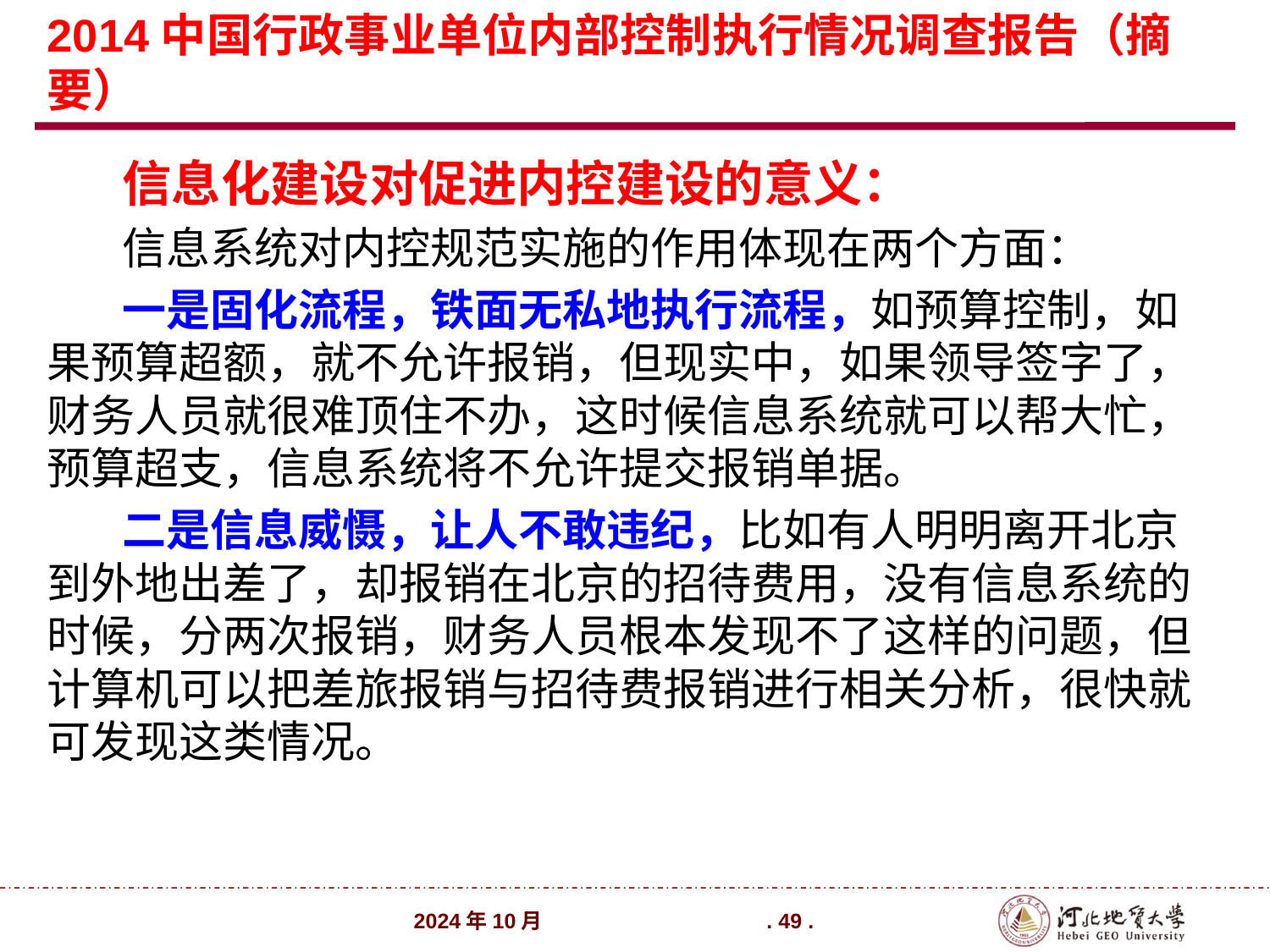

# 2014中国行政事业单位内部控制执行情况调查报告（摘要）
信息化建设对促进内控建设的意义：
信息系统对内控规范实施的作用体现在两个方面：
一是固化流程，铁面无私地执行流程，如预算控制，如果预算超额，就不允许报销，但现实中，如果领导签字了，财务人员就很难顶住不办，这时候信息系统就可以帮大忙，预算超支，信息系统将不允许提交报销单据。
二是信息威慑，让人不敢违纪，比如有人明明离开北京到外地出差了，却报销在北京的招待费用，没有信息系统的时候，分两次报销，财务人员根本发现不了这样的问题，但计算机可以把差旅报销与招待费报销进行相关分析，很快就可发现这类情况。

2024年10月                                             . 49 .